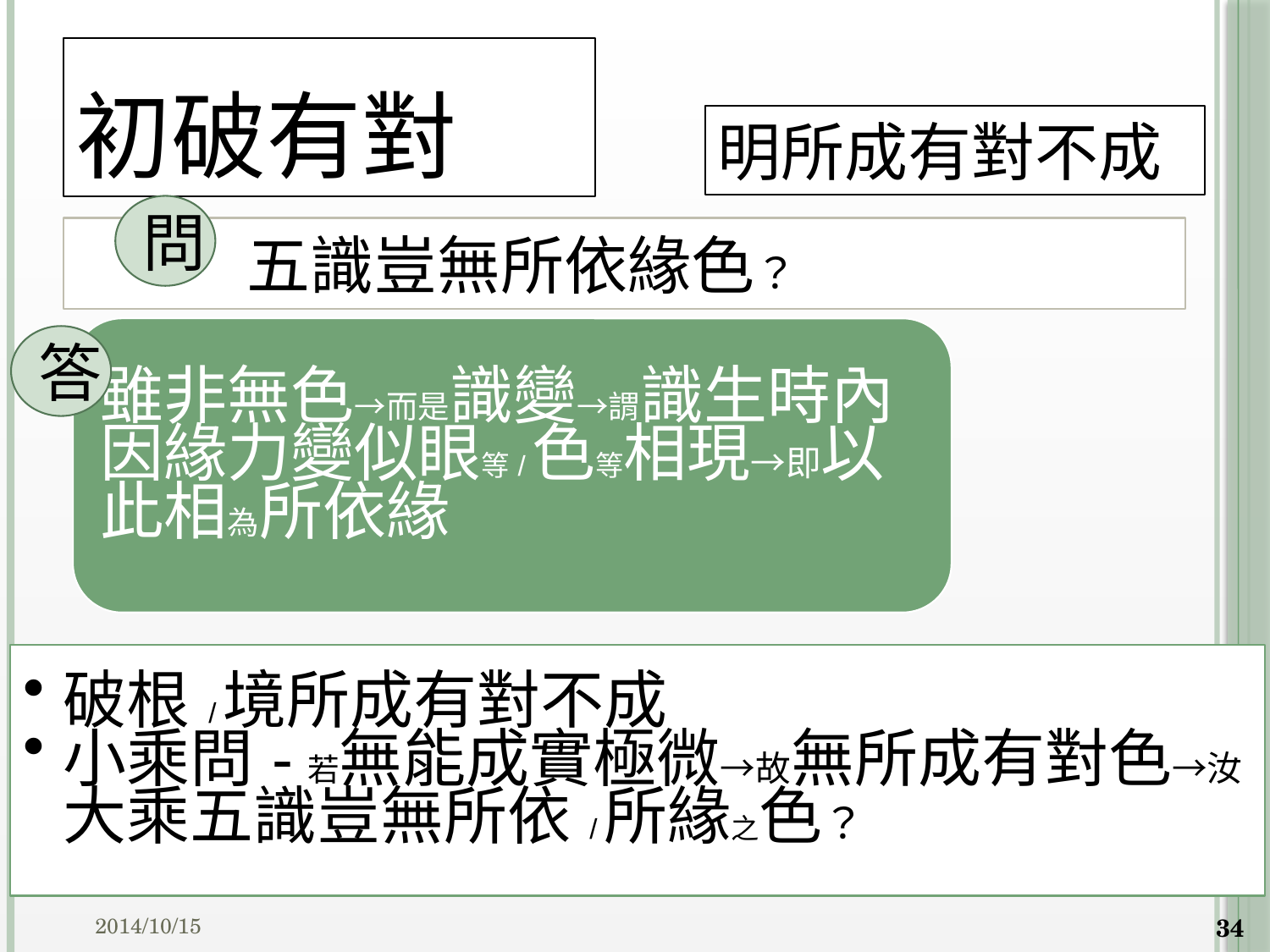

# 初破有對
明所成有對不成
問
           五識豈無所依緣色？
雖非無色→而是識變→謂識生時內因緣力變似眼等/色等相現→即以此相為所依緣
破根/境所成有對不成
小乘問-若無能成實極微→故無所成有對色→汝大乘五識豈無所依/所緣之色？
答
34
2014/10/15